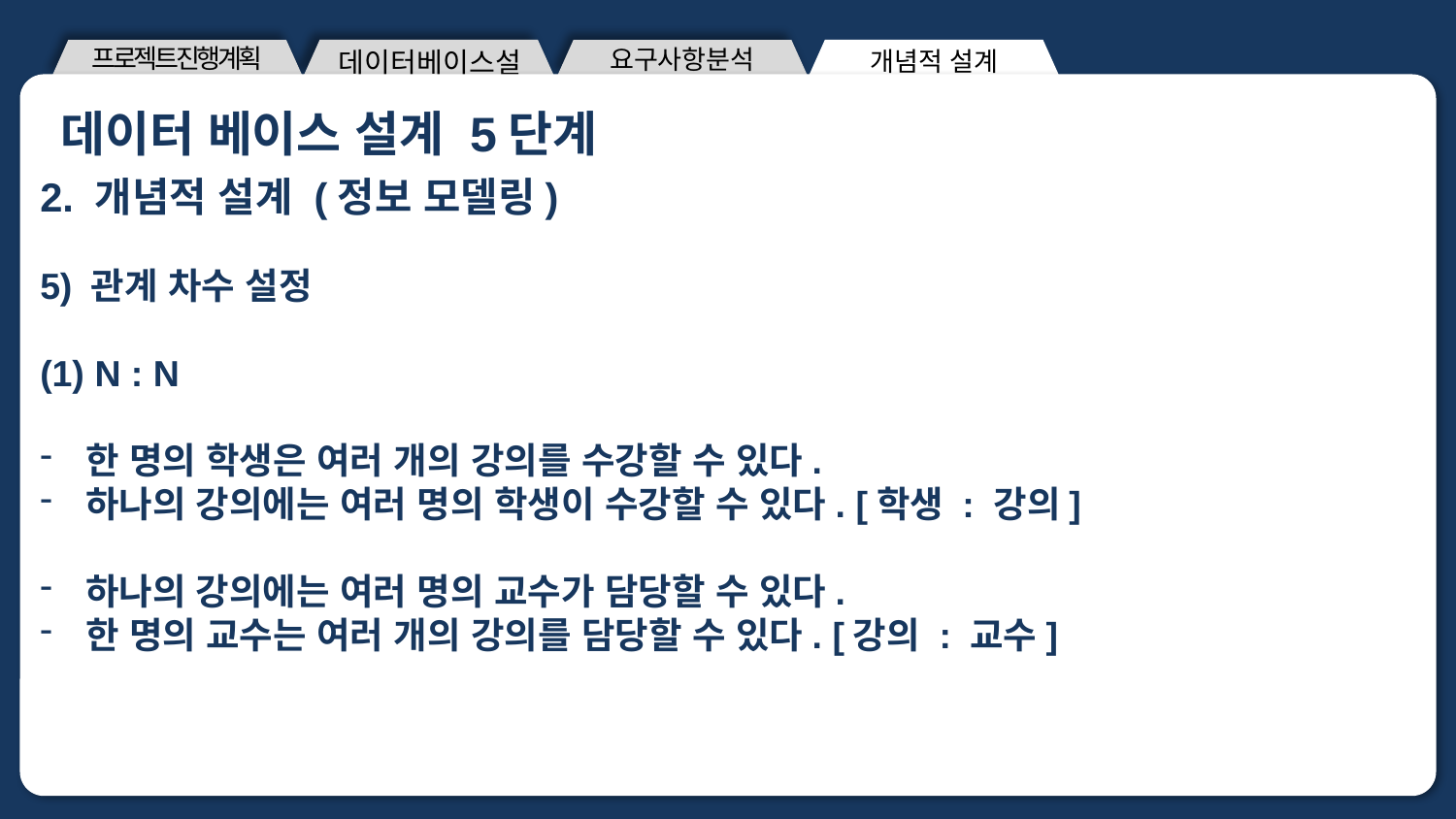

개념적 설계

프로젝트진행계획
요구사항분석
데이터베이스설계

데이터 베이스 설계 5단계
제목을 입력해주세요 제목을 입력해주세요

2. 개념적 설계 (정보 모델링)

5) 관계 차수 설정

N : N

한 명의 학생은 여러 개의 강의를 수강할 수 있다.
하나의 강의에는 여러 명의 학생이 수강할 수 있다. [학생 : 강의]

하나의 강의에는 여러 명의 교수가 담당할 수 있다.
한 명의 교수는 여러 개의 강의를 담당할 수 있다. [강의 : 교수]

A :  답변을 써주세요
ㅇㅇㅇ
ㅇㅇ명 대상
설문조사
48%
<출처 : 출처를 입력해주세요>